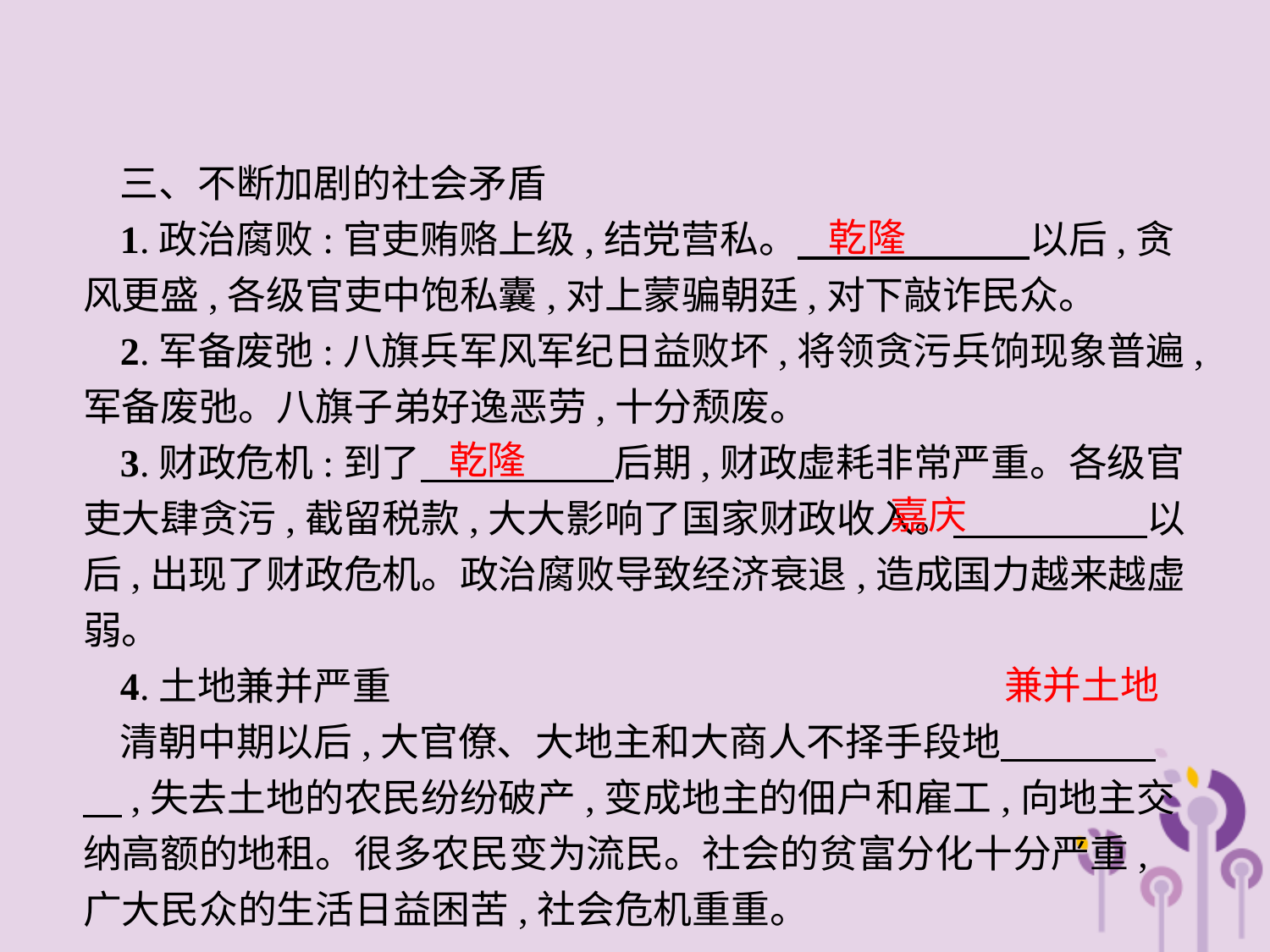

三、不断加剧的社会矛盾
1.政治腐败:官吏贿赂上级,结党营私。　　　　　　以后,贪风更盛,各级官吏中饱私囊,对上蒙骗朝廷,对下敲诈民众。
2.军备废弛:八旗兵军风军纪日益败坏,将领贪污兵饷现象普遍,军备废弛。八旗子弟好逸恶劳,十分颓废。
3.财政危机:到了　　　　　后期,财政虚耗非常严重。各级官吏大肆贪污,截留税款,大大影响了国家财政收入。　　　　　以后,出现了财政危机。政治腐败导致经济衰退,造成国力越来越虚弱。
4.土地兼并严重
清朝中期以后,大官僚、大地主和大商人不择手段地　　　　　,失去土地的农民纷纷破产,变成地主的佃户和雇工,向地主交纳高额的地租。很多农民变为流民。社会的贫富分化十分严重,广大民众的生活日益困苦,社会危机重重。
乾隆
乾隆
嘉庆
兼并土地